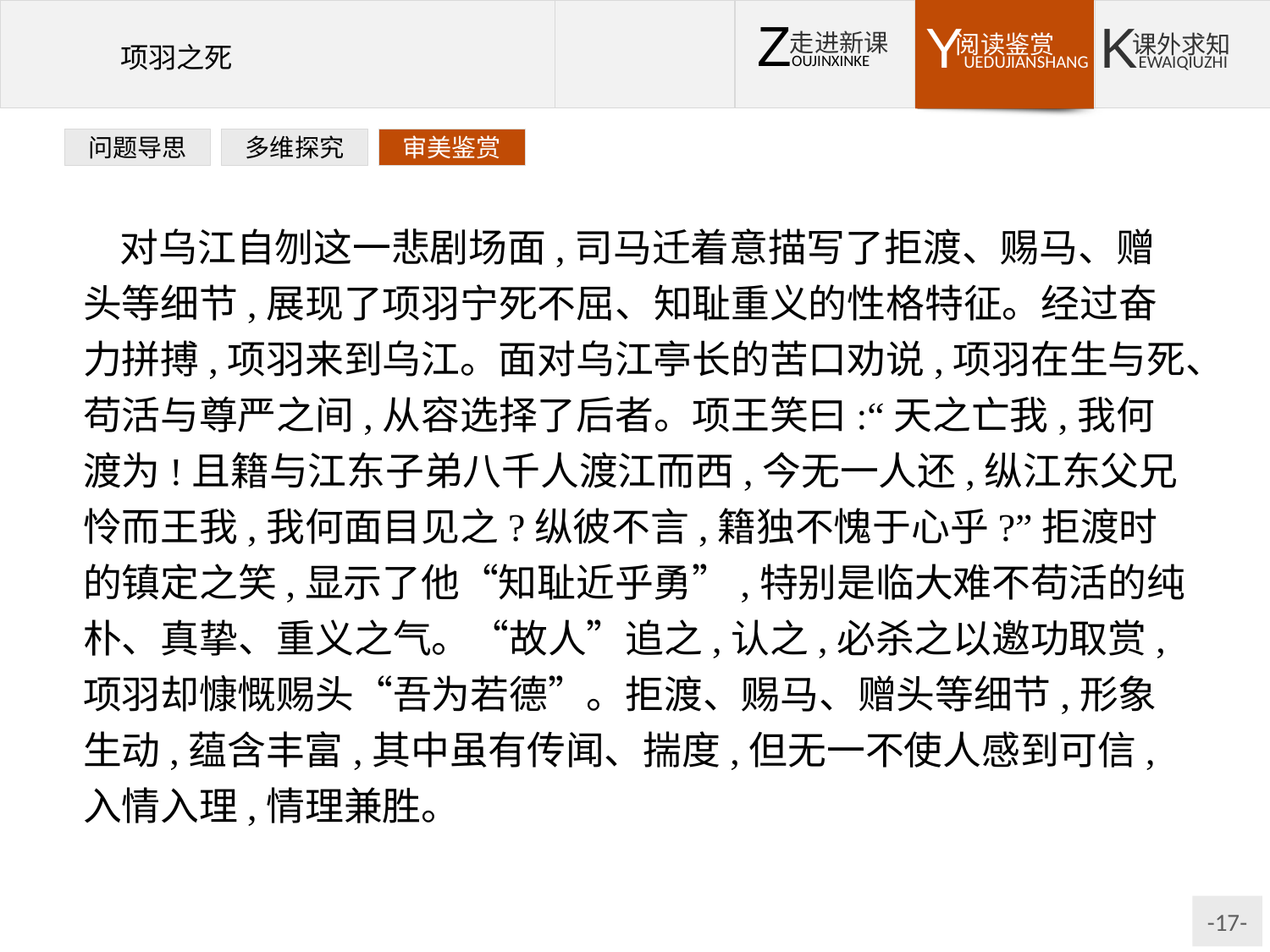

问题导思
多维探究
审美鉴赏
对乌江自刎这一悲剧场面,司马迁着意描写了拒渡、赐马、赠头等细节,展现了项羽宁死不屈、知耻重义的性格特征。经过奋力拼搏,项羽来到乌江。面对乌江亭长的苦口劝说,项羽在生与死、苟活与尊严之间,从容选择了后者。项王笑曰:“天之亡我,我何渡为!且籍与江东子弟八千人渡江而西,今无一人还,纵江东父兄怜而王我,我何面目见之?纵彼不言,籍独不愧于心乎?”拒渡时的镇定之笑,显示了他“知耻近乎勇”,特别是临大难不苟活的纯朴、真挚、重义之气。“故人”追之,认之,必杀之以邀功取赏,项羽却慷慨赐头“吾为若德”。拒渡、赐马、赠头等细节,形象生动,蕴含丰富,其中虽有传闻、揣度,但无一不使人感到可信,入情入理,情理兼胜。